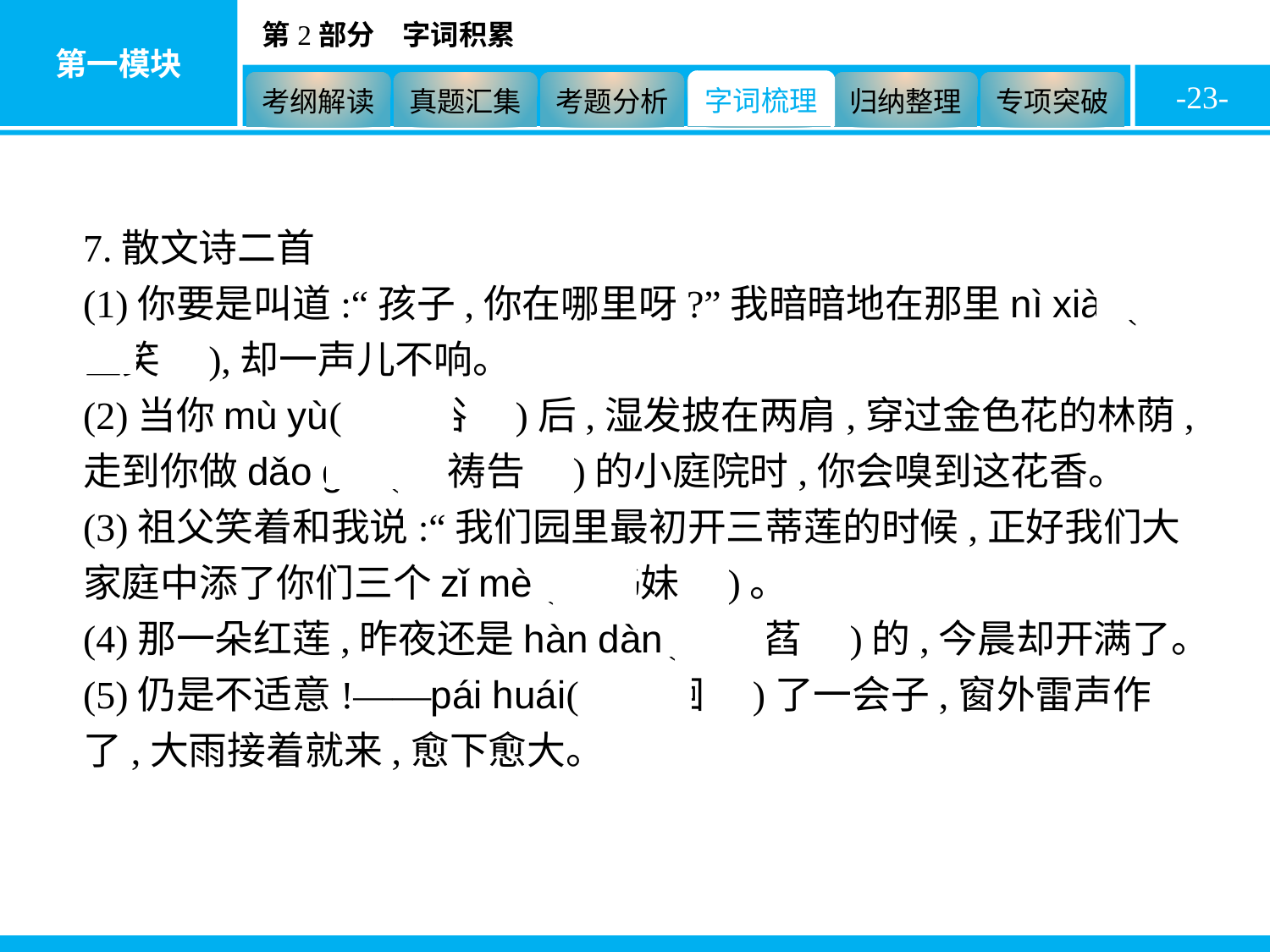

-23-
7.散文诗二首
(1)你要是叫道:“孩子,你在哪里呀?”我暗暗地在那里nì xiào(　匿笑　),却一声儿不响。
(2)当你mù yù(　沐浴　)后,湿发披在两肩,穿过金色花的林荫,走到你做dǎo gào(　祷告　)的小庭院时,你会嗅到这花香。
(3)祖父笑着和我说:“我们园里最初开三蒂莲的时候,正好我们大家庭中添了你们三个zǐ mèi(　姊妹　)。
(4)那一朵红莲,昨夜还是hàn dàn(　菡萏　)的,今晨却开满了。
(5)仍是不适意!——pái huái(　徘徊　)了一会子,窗外雷声作了,大雨接着就来,愈下愈大。